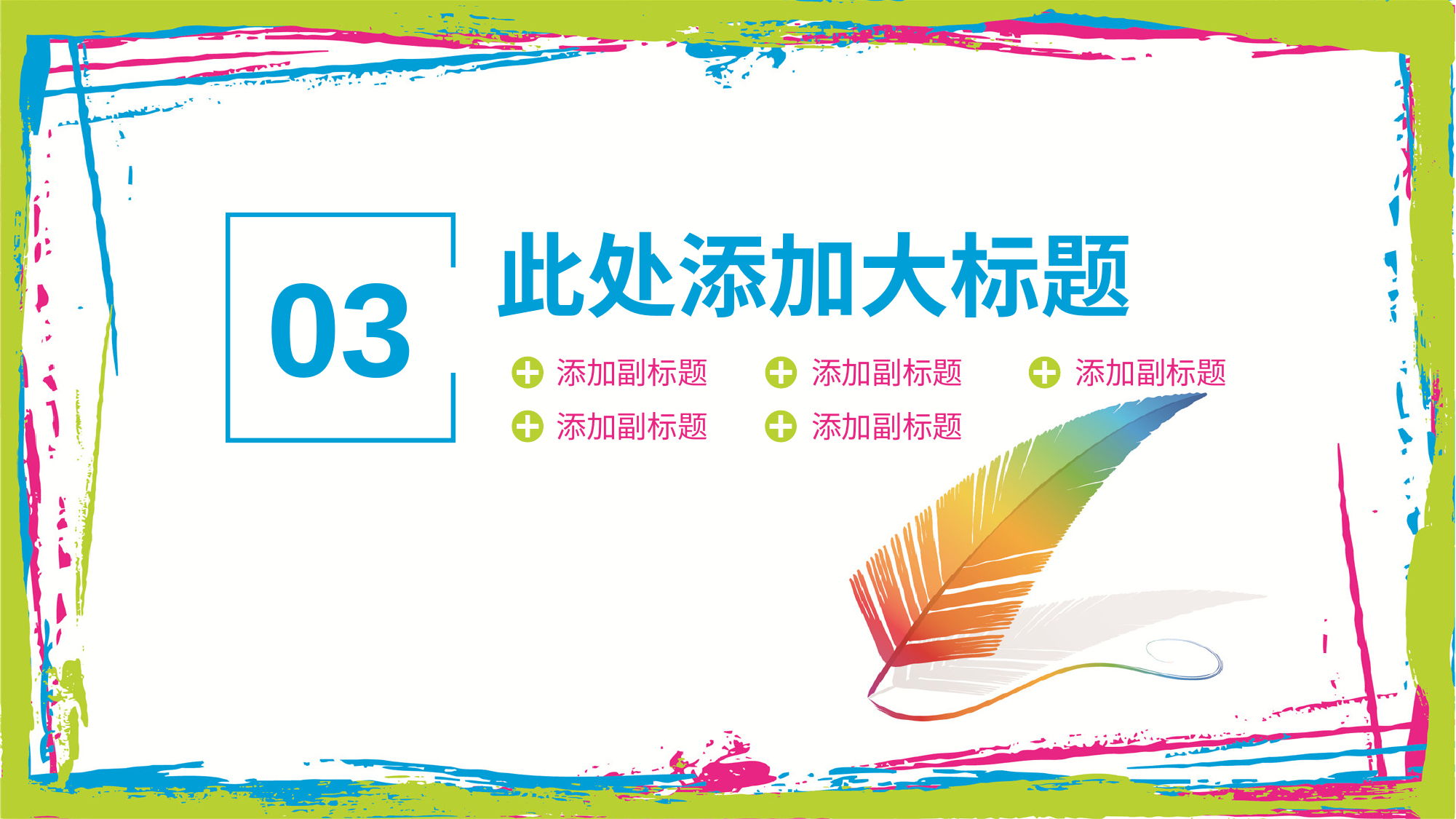

此处添加大标题
03
添加副标题
添加副标题
添加副标题

添加副标题
添加副标题